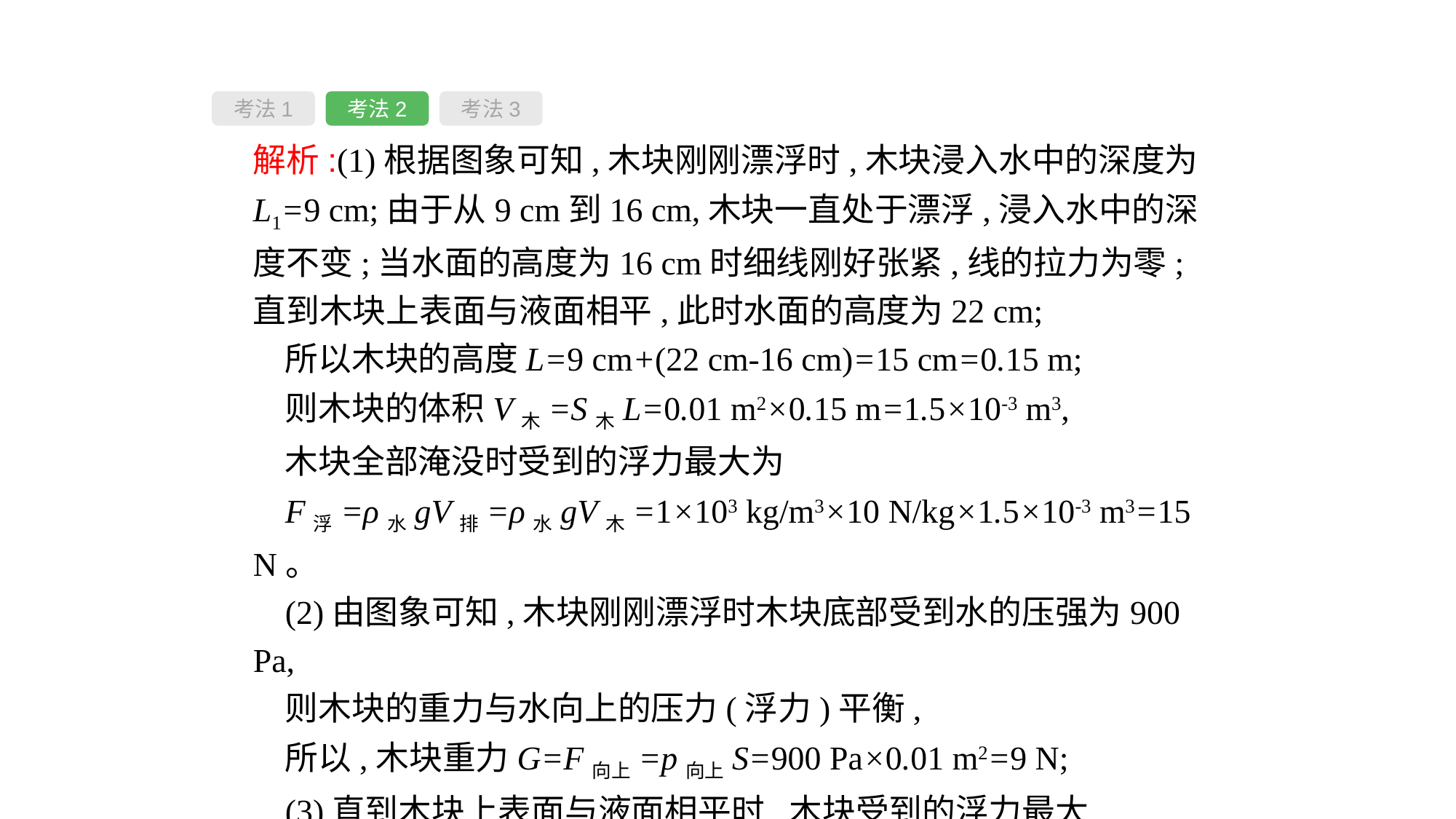

考法1
考法2
考法3
解析:(1)根据图象可知,木块刚刚漂浮时,木块浸入水中的深度为L1=9 cm;由于从9 cm到16 cm,木块一直处于漂浮,浸入水中的深度不变;当水面的高度为16 cm时细线刚好张紧,线的拉力为零;直到木块上表面与液面相平,此时水面的高度为22 cm;
所以木块的高度L=9 cm+(22 cm-16 cm)=15 cm=0.15 m;
则木块的体积V木=S木L=0.01 m2×0.15 m=1.5×10-3 m3,
木块全部淹没时受到的浮力最大为
F浮=ρ水gV排=ρ水gV木=1×103 kg/m3×10 N/kg×1.5×10-3 m3=15 N。
(2)由图象可知,木块刚刚漂浮时木块底部受到水的压强为900 Pa,
则木块的重力与水向上的压力(浮力)平衡,
所以,木块重力G=F向上=p向上S=900 Pa×0.01 m2=9 N;
(3)直到木块上表面与液面相平时,木块受到的浮力最大,
由力的平衡条件可得,细线对木块的最大拉力为
F拉=F浮-G=15 N-9 N=6 N。